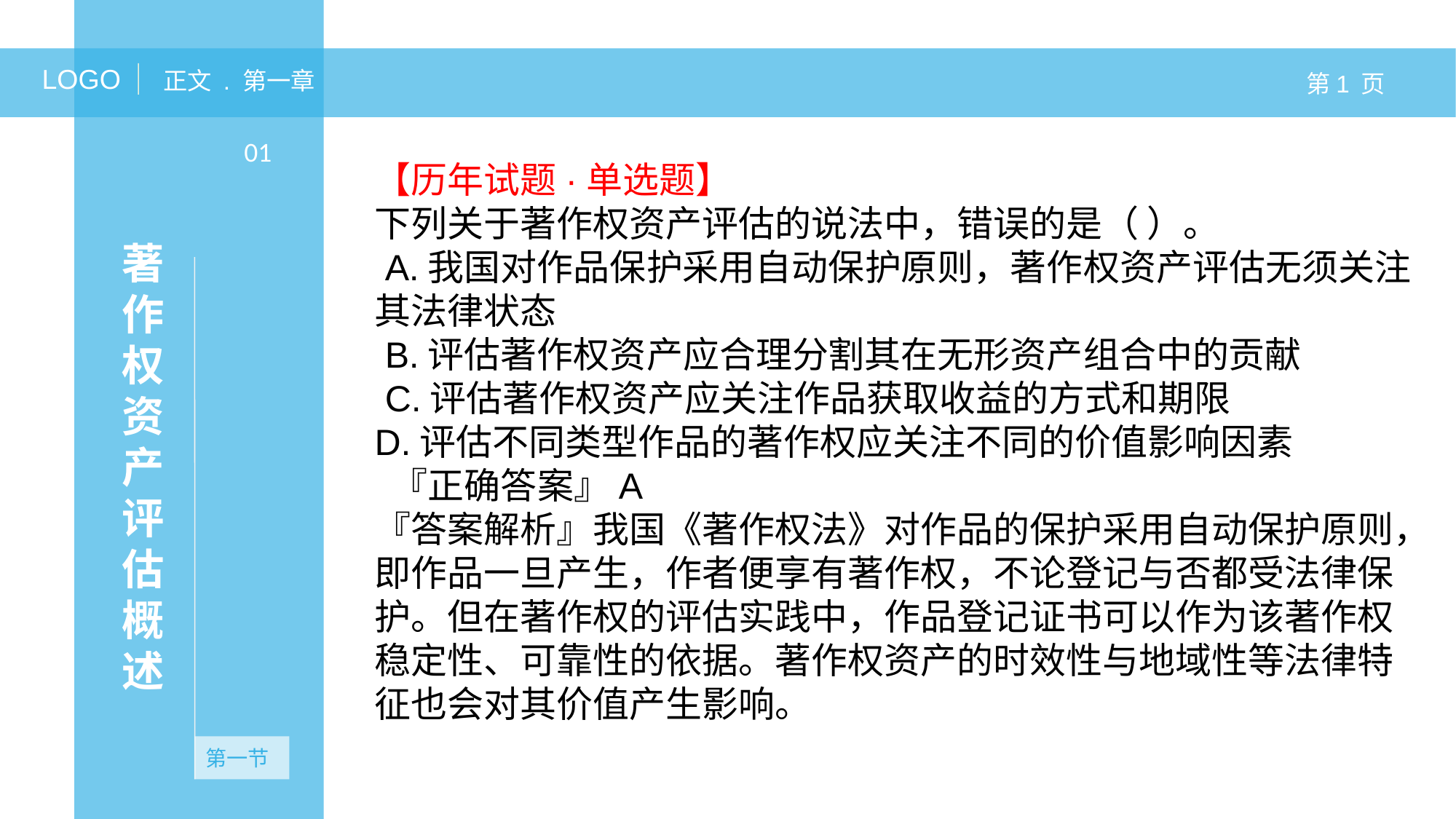

LOGO
正文 . 第一章

第1 页
01
【历年试题·单选题】
下列关于著作权资产评估的说法中，错误的是（ ）。
 A.我国对作品保护采用自动保护原则，著作权资产评估无须关注其法律状态
 B.评估著作权资产应合理分割其在无形资产组合中的贡献
 C.评估著作权资产应关注作品获取收益的方式和期限
D.评估不同类型作品的著作权应关注不同的价值影响因素
 『正确答案』A
『答案解析』我国《著作权法》对作品的保护采用自动保护原则，即作品一旦产生，作者便享有著作权，不论登记与否都受法律保护。但在著作权的评估实践中，作品登记证书可以作为该著作权稳定性、可靠性的依据。著作权资产的时效性与地域性等法律特征也会对其价值产生影响。
著作权资产评估概述

第一节